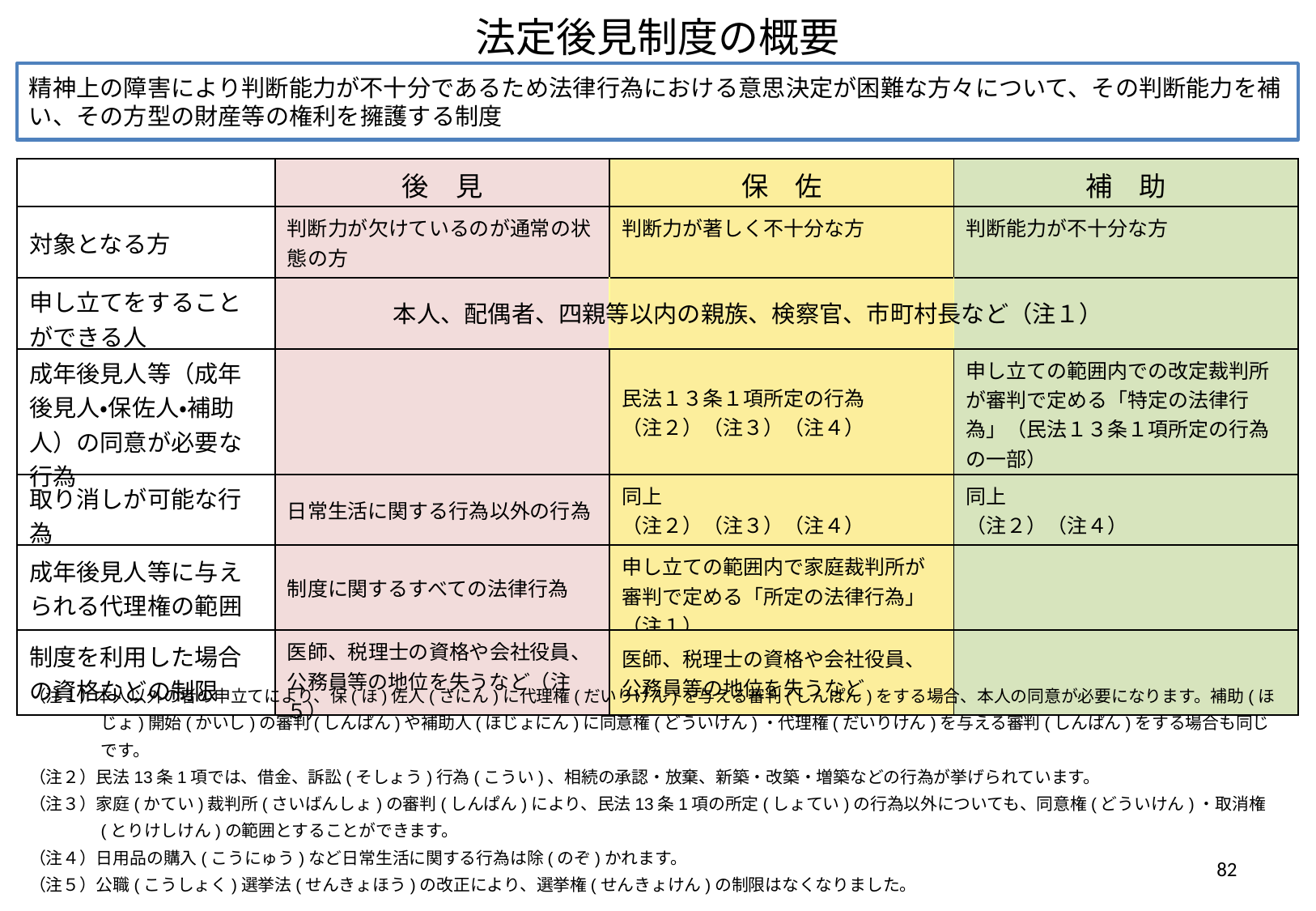

法定後見制度の概要
精神上の障害により判断能力が不十分であるため法律行為における意思決定が困難な方々について、その判断能力を補い、その方型の財産等の権利を擁護する制度
|  | 後　見 | 保　佐 | 補　助 |
| --- | --- | --- | --- |
| 対象となる方 | 判断力が欠けているのが通常の状態の方 | 判断力が著しく不十分な方 | 判断能力が不十分な方 |
| 申し立てをすることができる人 |  |  |  |
| 成年後見人等（成年後見人・保佐人・補助人）の同意が必要な行為 |  | 民法１３条１項所定の行為 （注２）（注３）（注４） | 申し立ての範囲内での改定裁判所が審判で定める「特定の法律行為」（民法１３条１項所定の行為の一部） |
| 取り消しが可能な行為 | 日常生活に関する行為以外の行為 | 同上 （注２）（注３）（注４） | 同上 （注２）（注４） |
| 成年後見人等に与えられる代理権の範囲 | 制度に関するすべての法律行為 | 申し立ての範囲内で家庭裁判所が審判で定める「所定の法律行為」（注１） |  |
| 制度を利用した場合の資格などの制限 | 医師、税理士の資格や会社役員、公務員等の地位を失うなど（注５） | 医師、税理士の資格や会社役員、公務員等の地位を失うなど |  |
本人、配偶者、四親等以内の親族、検察官、市町村長など（注１）
（注１）本人以外の者の申立てにより、保(ほ)佐人(さにん)に代理権(だいりけん)を与える審判(しんぱん)をする場合、本人の同意が必要になります。補助(ほじょ)開始(かいし)の審判(しんぱん)や補助人(ほじょにん)に同意権(どういけん)・代理権(だいりけん)を与える審判(しんぱん)をする場合も同じです。
（注２）民法13条1項では、借金、訴訟(そしょう)行為(こうい)、相続の承認・放棄、新築・改築・増築などの行為が挙げられています。
（注３）家庭(かてい)裁判所(さいばんしょ)の審判(しんぱん)により、民法13条1項の所定(しょてい)の行為以外についても、同意権(どういけん)・取消権(とりけしけん)の範囲とすることができます。
（注４）日用品の購入(こうにゅう)など日常生活に関する行為は除(のぞ)かれます。
（注５）公職(こうしょく)選挙法(せんきょほう)の改正により、選挙権(せんきょけん)の制限はなくなりました。
82